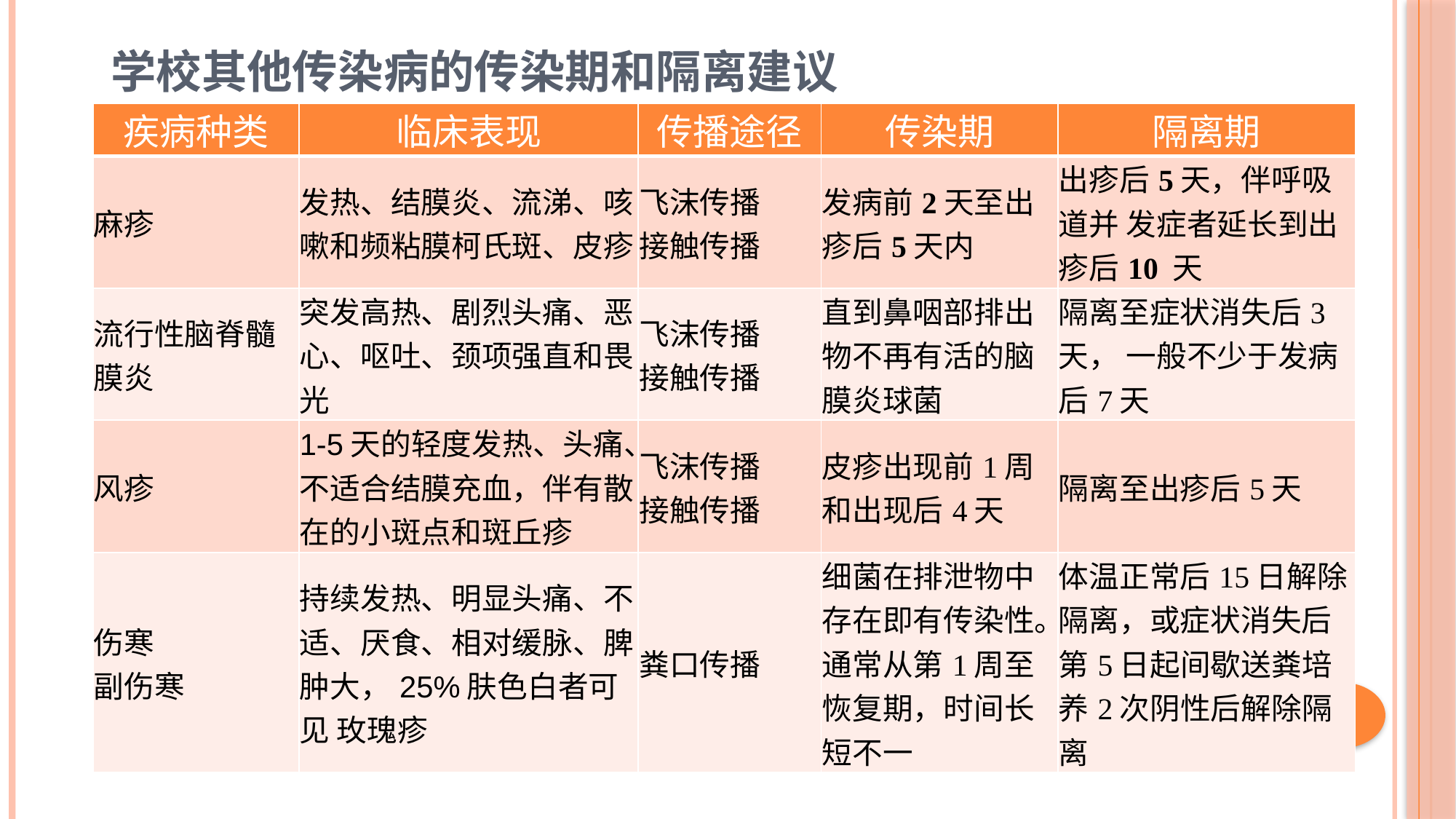

# 学校其他传染病的传染期和隔离建议
| 疾病种类 | 临床表现 | 传播途径 | 传染期 | 隔离期 |
| --- | --- | --- | --- | --- |
| 麻疹 | 发热、结膜炎、流涕、咳 嗽和频粘膜柯氏斑、皮疹 | 飞沫传播 接触传播 | 发病前2天至出疹后5天内 | 出疹后5天，伴呼吸道并 发症者延长到出疹后10 天 |
| 流行性脑脊髓膜炎 | 突发高热、剧烈头痛、恶 心、呕吐、颈项强直和畏 光 | 飞沫传播 接触传播 | 直到鼻咽部排出物不再有活的脑膜炎球菌 | 隔离至症状消失后3天， 一般不少于发病后7天 |
| 风疹 | 1-5天的轻度发热、头痛、不适合结膜充血，伴有散在的小斑点和斑丘疹 | 飞沫传播 接触传播 | 皮疹出现前1周和出现后4天 | 隔离至出疹后5天 |
| 伤寒 副伤寒 | 持续发热、明显头痛、不 适、厌食、相对缓脉、脾 肿大，25%肤色白者可见 玫瑰疹 | 粪口传播 | 细菌在排泄物中存在即有传染性。通常从第1周至 恢复期，时间长短不一 | 体温正常后15日解除隔离，或症状消失后第5日起间歇送粪培养2次阴性后解除隔离 |